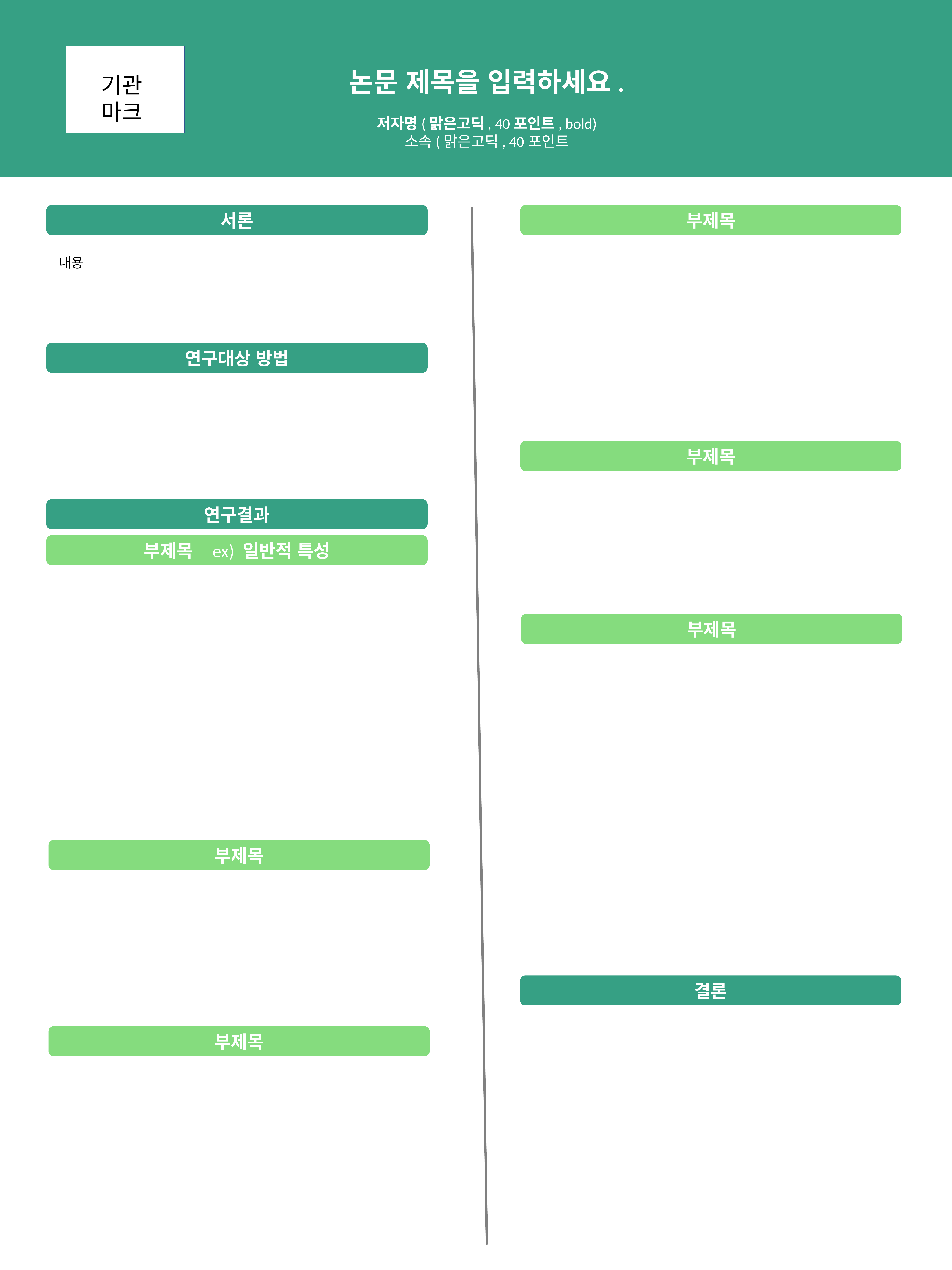

논문 제목을 입력하세요.
기관 마크
저자명(맑은고딕, 40포인트, bold)
소속(맑은고딕, 40포인트
서론
부제목
내용

연구대상 방법
부제목
연구결과
부제목   ex) 일반적 특성
부제목
부제목
결론
부제목